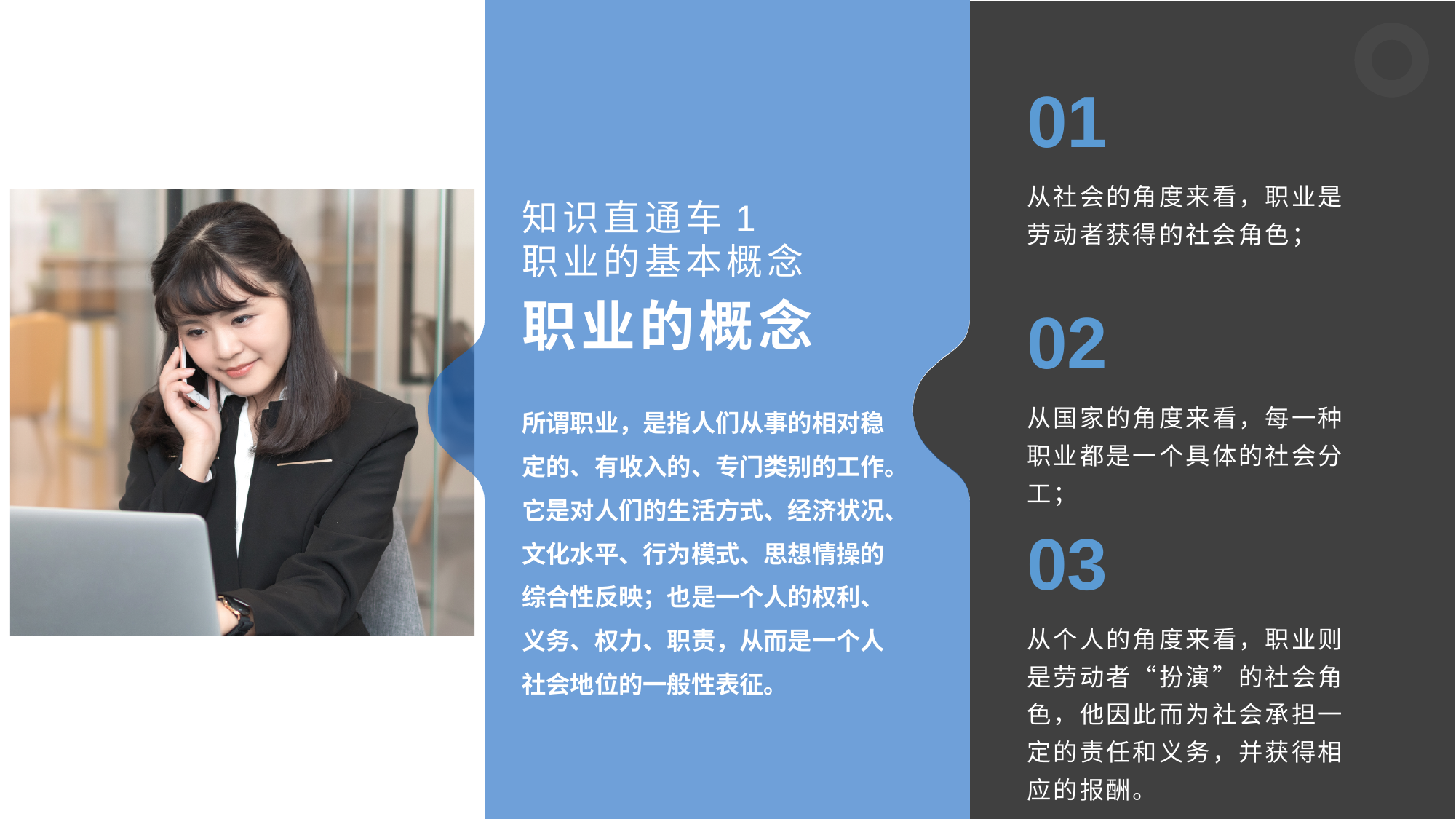

01
从社会的角度来看，职业是劳动者获得的社会角色；

知识直通车1
职业的基本概念
职业的概念
02
从国家的角度来看，每一种职业都是一个具体的社会分工；
所谓职业，是指人们从事的相对稳定的、有收入的、专门类别的工作。它是对人们的生活方式、经济状况、文化水平、行为模式、思想情操的综合性反映；也是一个人的权利、义务、权力、职责，从而是一个人社会地位的一般性表征。
03
从个人的角度来看，职业则是劳动者“扮演”的社会角色，他因此而为社会承担一定的责任和义务，并获得相应的报酬。